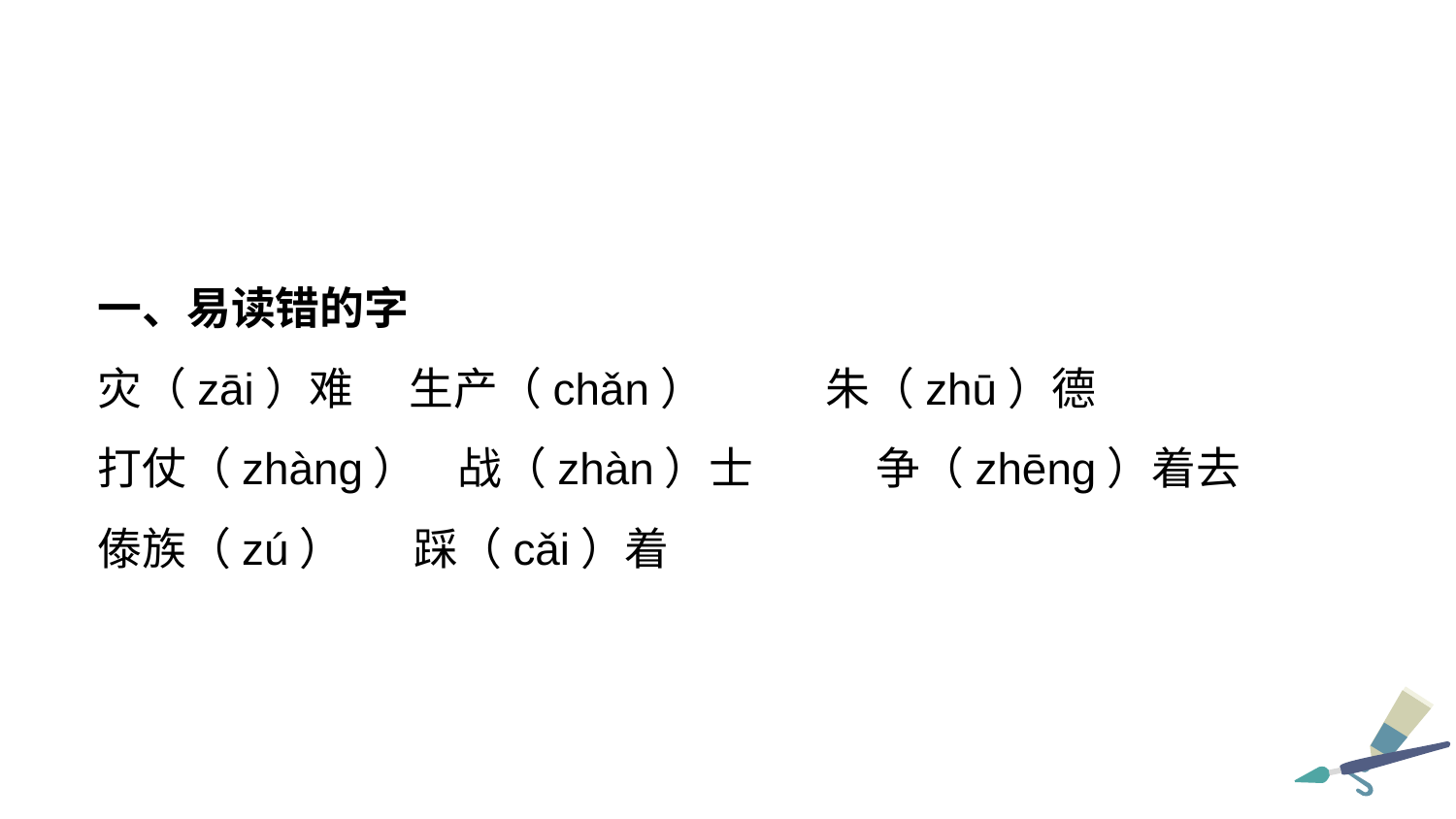

一、易读错的字
灾（zāi）难	  生产（chǎn） 	朱（zhū）德
打仗（zhàng）    战（zhàn）士	     争（zhēng）着去
傣族（zú）       踩（cǎi）着